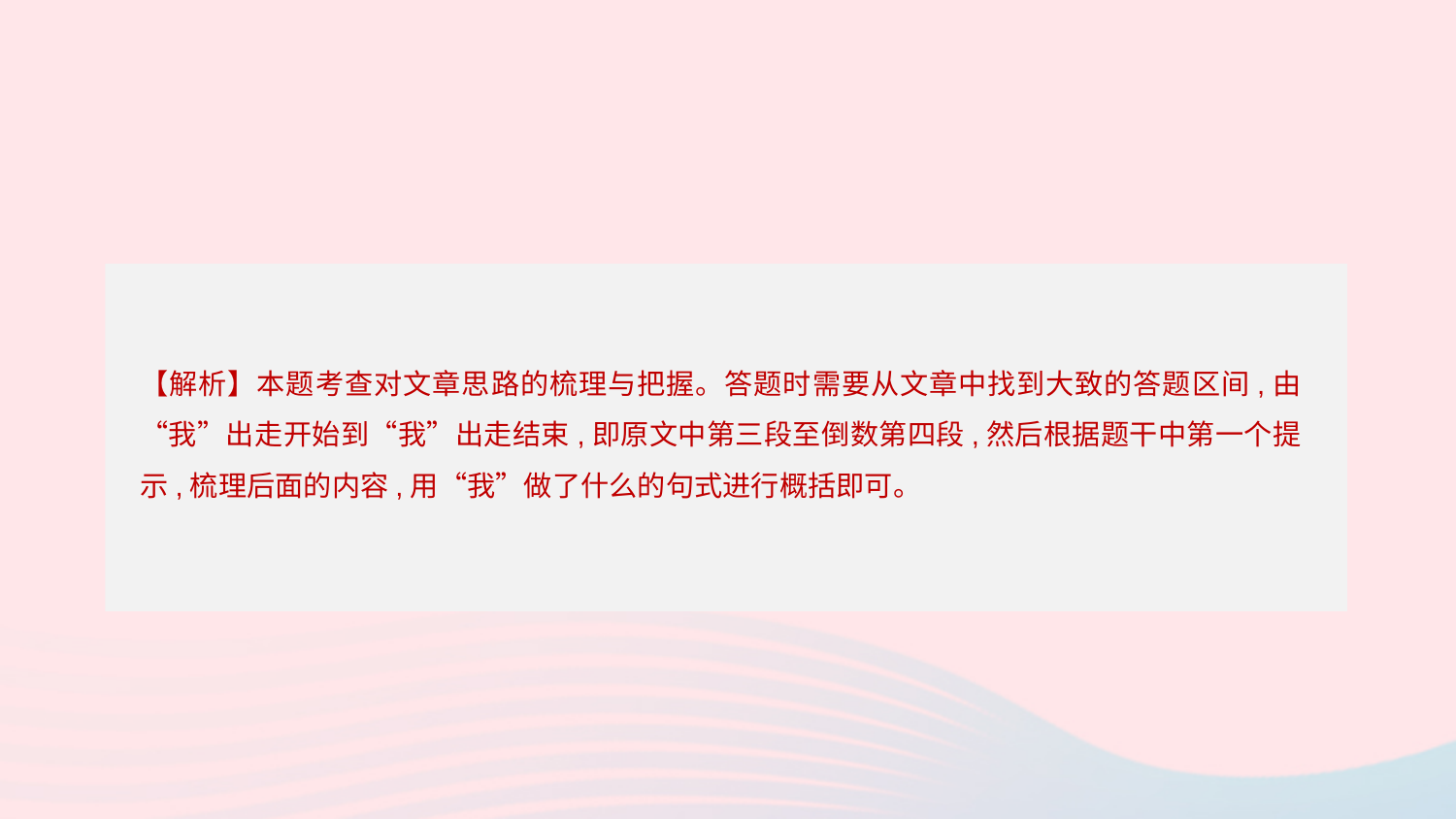

【解析】本题考查对文章思路的梳理与把握。答题时需要从文章中找到大致的答题区间,由“我”出走开始到“我”出走结束,即原文中第三段至倒数第四段,然后根据题干中第一个提示,梳理后面的内容,用“我”做了什么的句式进行概括即可。